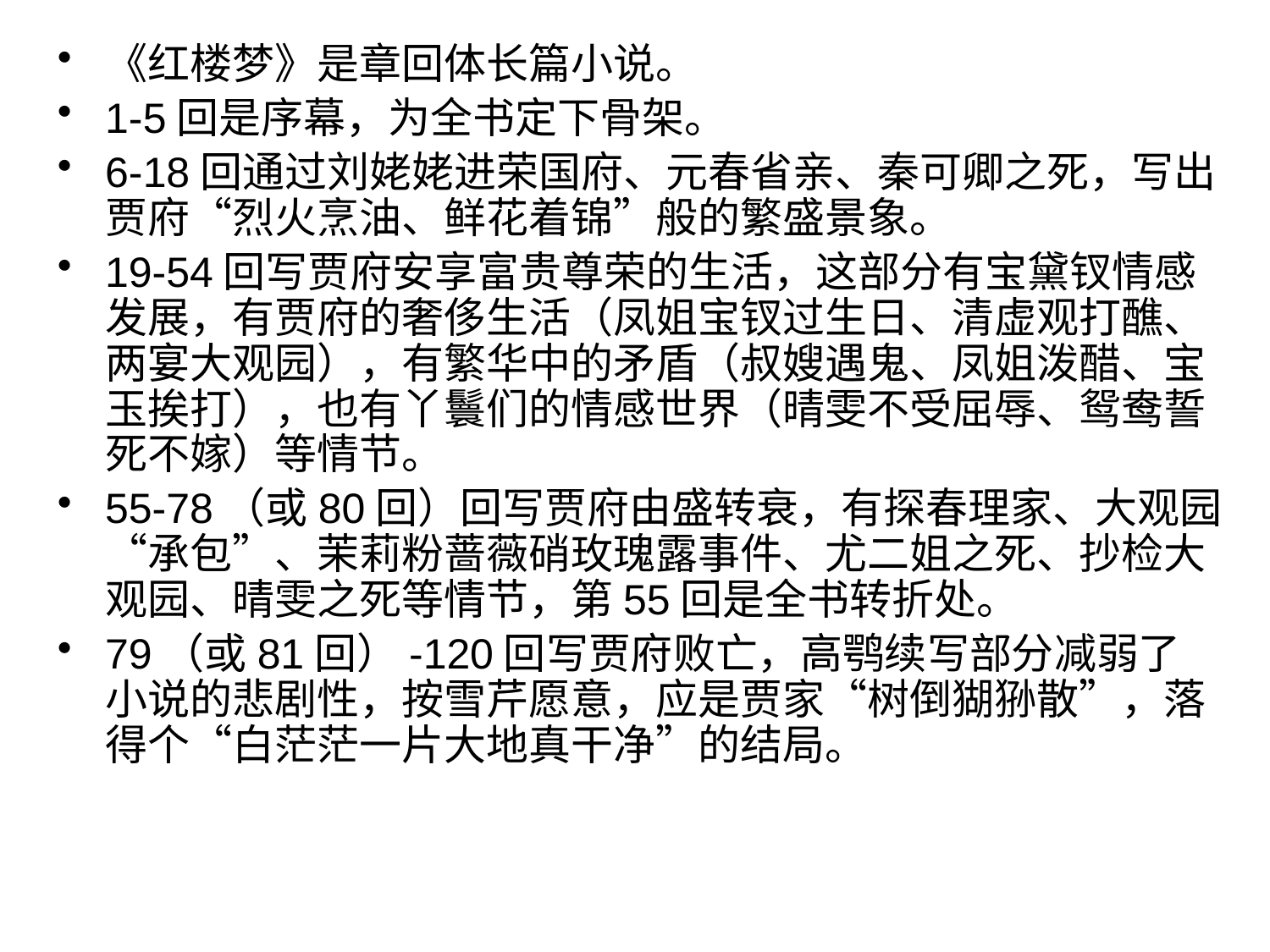

《红楼梦》是章回体长篇小说。
1-5回是序幕，为全书定下骨架。
6-18回通过刘姥姥进荣国府、元春省亲、秦可卿之死，写出贾府“烈火烹油、鲜花着锦”般的繁盛景象。
19-54回写贾府安享富贵尊荣的生活，这部分有宝黛钗情感发展，有贾府的奢侈生活（凤姐宝钗过生日、清虚观打醮、两宴大观园），有繁华中的矛盾（叔嫂遇鬼、凤姐泼醋、宝玉挨打），也有丫鬟们的情感世界（晴雯不受屈辱、鸳鸯誓死不嫁）等情节。
55-78（或80回）回写贾府由盛转衰，有探春理家、大观园“承包”、茉莉粉蔷薇硝玫瑰露事件、尤二姐之死、抄检大观园、晴雯之死等情节，第55回是全书转折处。
79（或81回）-120回写贾府败亡，高鹗续写部分减弱了小说的悲剧性，按雪芹愿意，应是贾家“树倒猢狲散”，落得个“白茫茫一片大地真干净”的结局。
#